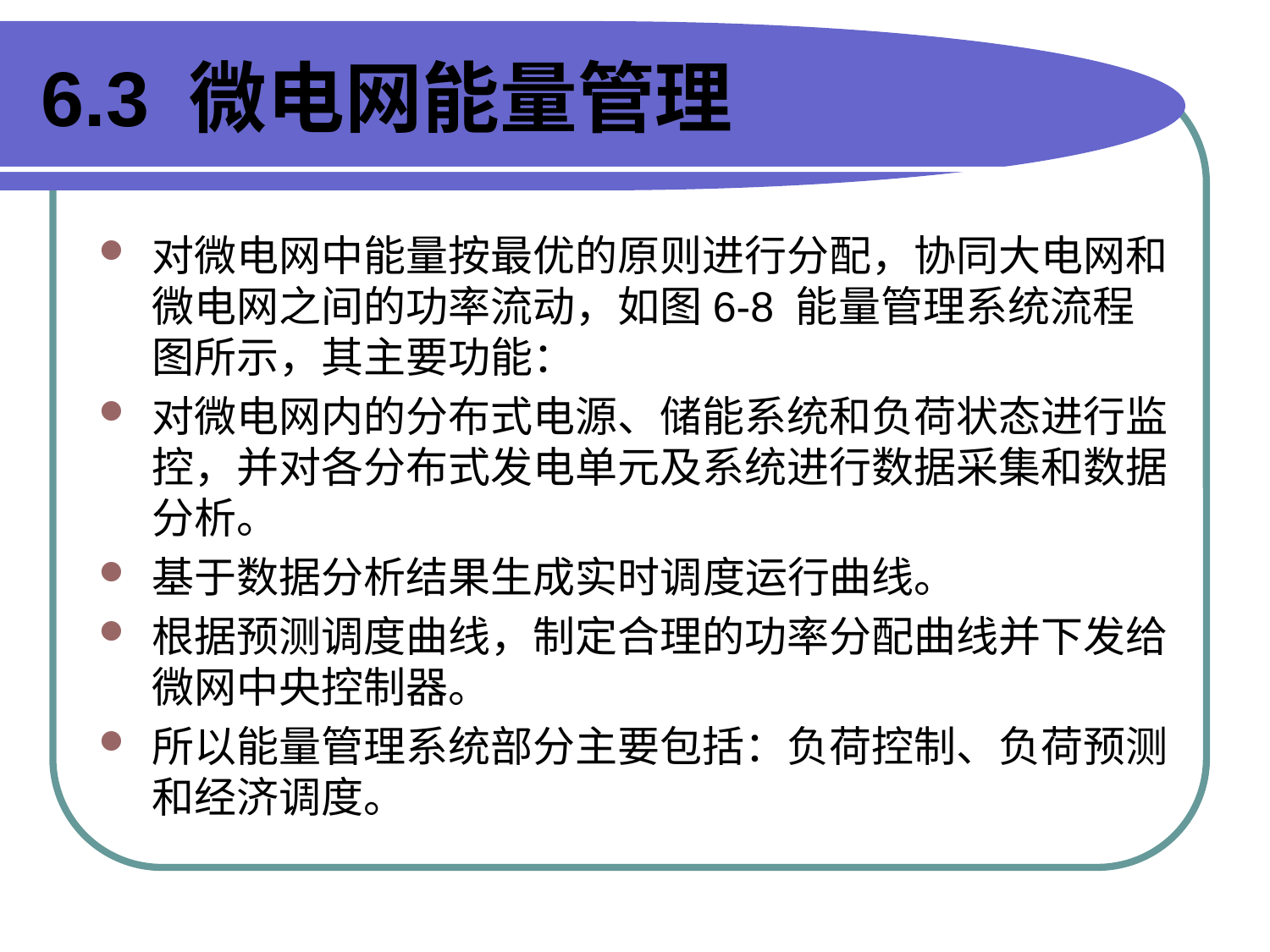

# 6.3 微电网能量管理
对微电网中能量按最优的原则进行分配，协同大电网和微电网之间的功率流动，如图6-8 能量管理系统流程图所示，其主要功能：
对微电网内的分布式电源、储能系统和负荷状态进行监控，并对各分布式发电单元及系统进行数据采集和数据分析。
基于数据分析结果生成实时调度运行曲线。
根据预测调度曲线，制定合理的功率分配曲线并下发给微网中央控制器。
所以能量管理系统部分主要包括：负荷控制、负荷预测和经济调度。
113